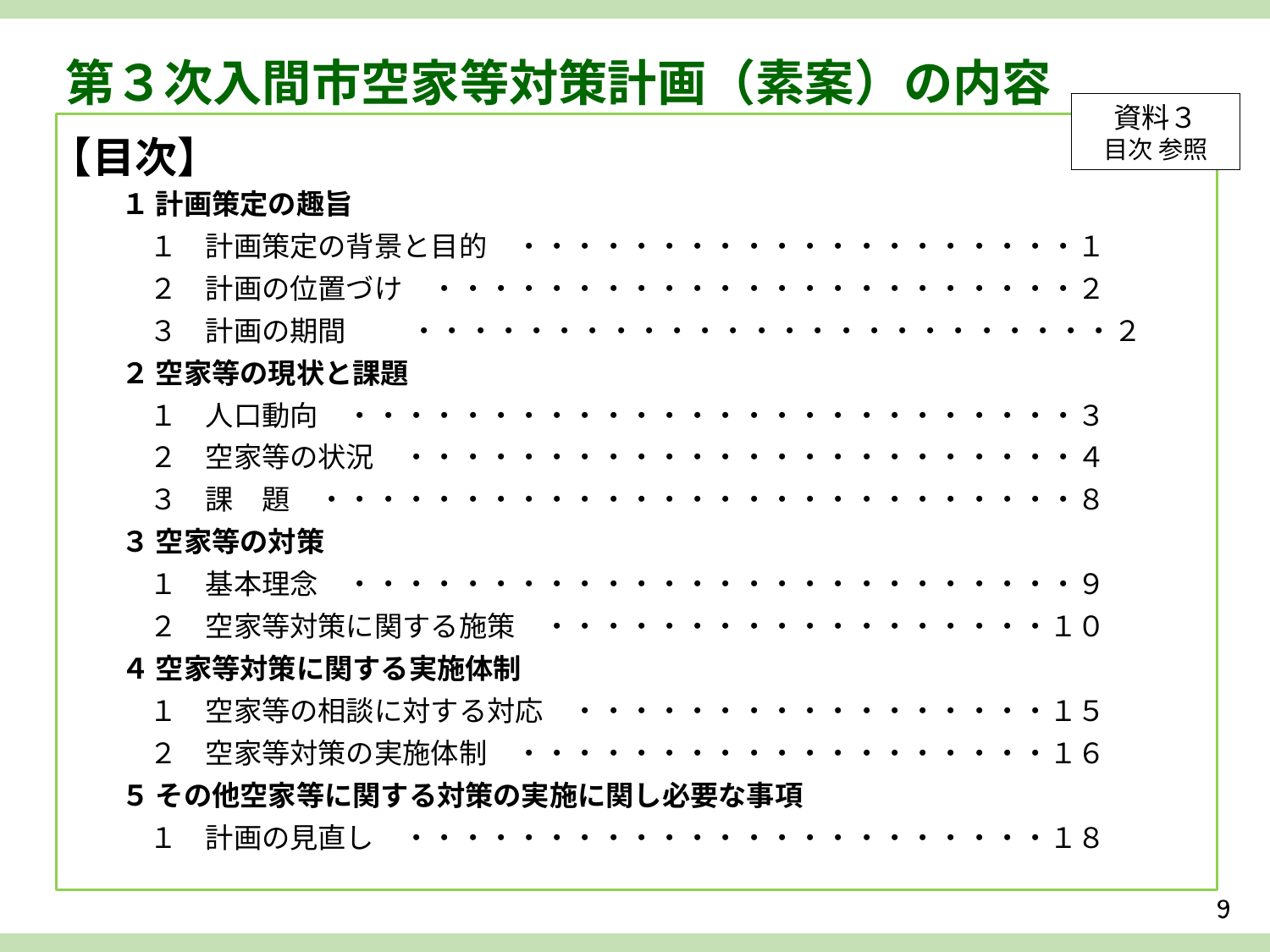

第３次入間市空家等対策計画（素案）の内容
資料３
目次 参照
【目次】

１ 計画策定の趣旨
　１　計画策定の背景と目的　・・・・・・・・・・・・・・・・・・・・１
　２　計画の位置づけ　・・・・・・・・・・・・・・・・・・・・・・・２
　３　計画の期間	・・・・・・・・・・・・・・・・・・・・・・・・・２
２ 空家等の現状と課題
　１　人口動向　・・・・・・・・・・・・・・・・・・・・・・・・・・３
　２　空家等の状況　・・・・・・・・・・・・・・・・・・・・・・・・４
　３　課　題　・・・・・・・・・・・・・・・・・・・・・・・・・・・８
３ 空家等の対策
　１　基本理念　・・・・・・・・・・・・・・・・・・・・・・・・・・９
　２　空家等対策に関する施策　・・・・・・・・・・・・・・・・・・１０
４ 空家等対策に関する実施体制
　１　空家等の相談に対する対応　・・・・・・・・・・・・・・・・・１５
　２　空家等対策の実施体制　・・・・・・・・・・・・・・・・・・・１６
５ その他空家等に関する対策の実施に関し必要な事項
　１　計画の見直し　・・・・・・・・・・・・・・・・・・・・・・・１８

9